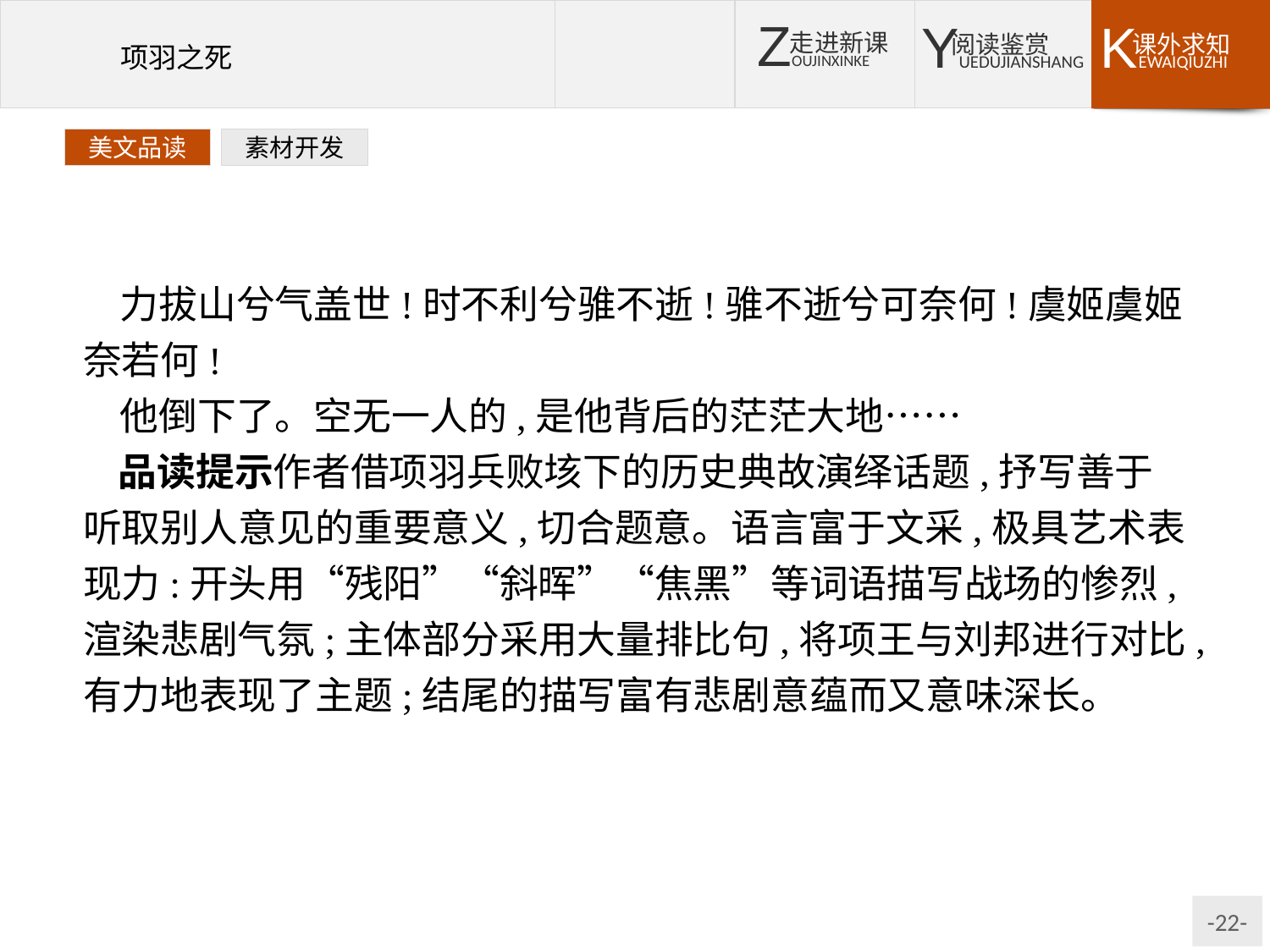

美文品读
素材开发
力拔山兮气盖世!时不利兮骓不逝!骓不逝兮可奈何!虞姬虞姬奈若何!
他倒下了。空无一人的,是他背后的茫茫大地……
品读提示作者借项羽兵败垓下的历史典故演绎话题,抒写善于听取别人意见的重要意义,切合题意。语言富于文采,极具艺术表现力:开头用“残阳”“斜晖”“焦黑”等词语描写战场的惨烈,渲染悲剧气氛;主体部分采用大量排比句,将项王与刘邦进行对比,有力地表现了主题;结尾的描写富有悲剧意蕴而又意味深长。